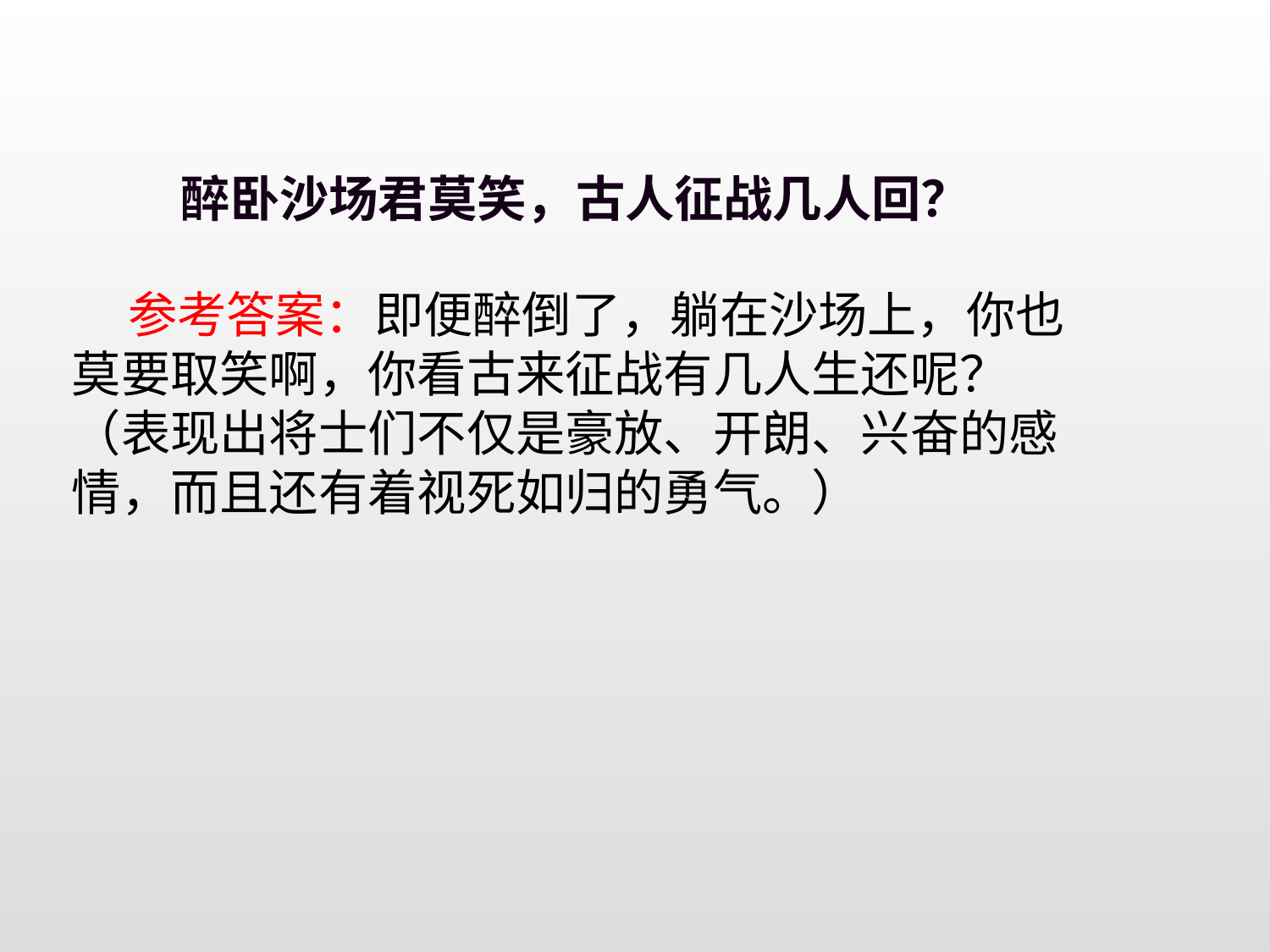

醉卧沙场君莫笑，古人征战几人回？
    参考答案：即便醉倒了，躺在沙场上，你也莫要取笑啊，你看古来征战有几人生还呢？（表现出将士们不仅是豪放、开朗、兴奋的感情，而且还有着视死如归的勇气。）